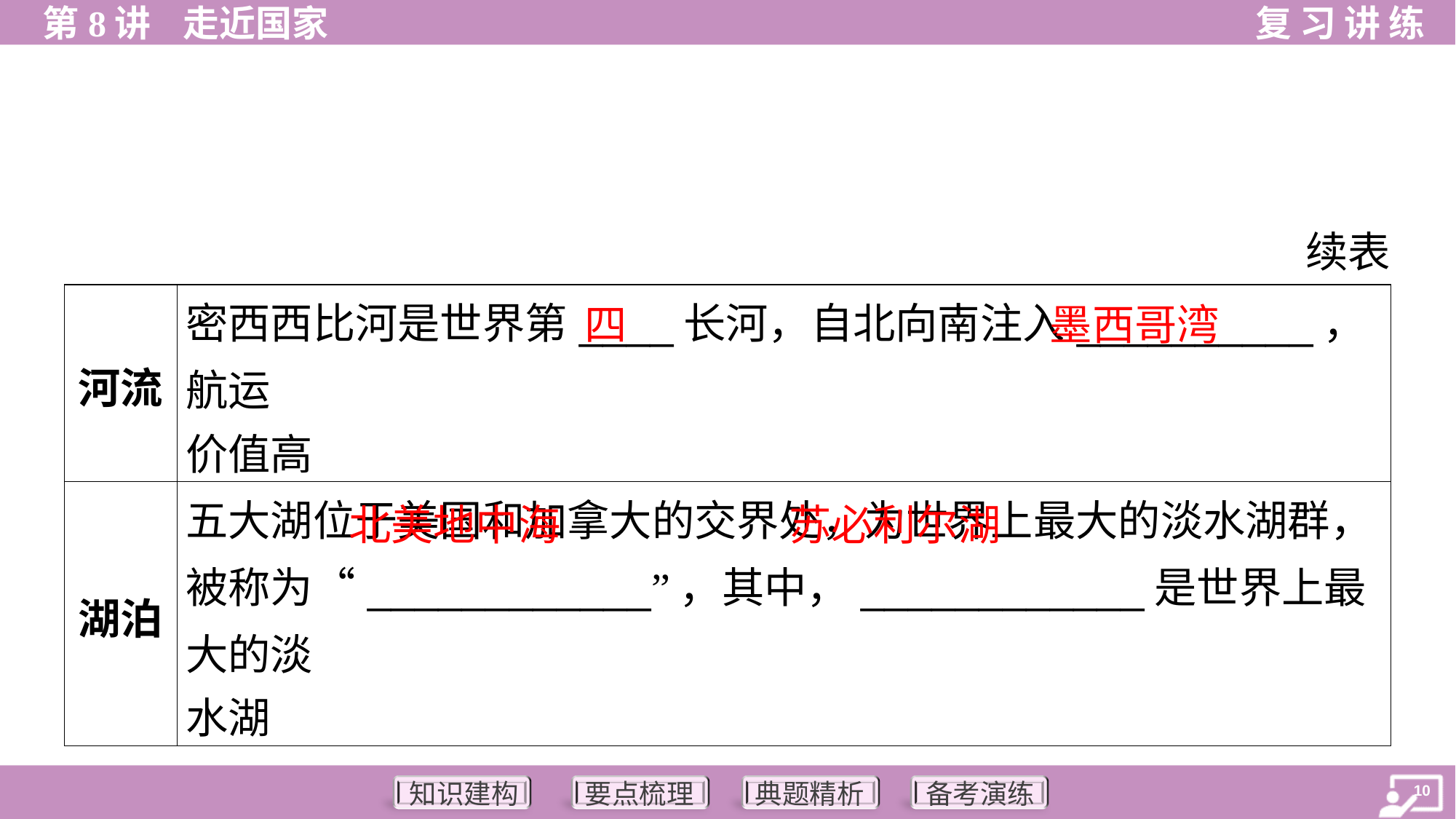

续表
| 河流 | 密西西比河是世界第\_\_\_\_长河，自北向南注入\_\_\_\_\_\_\_\_\_\_，航运 价值高 |
| --- | --- |
| 湖泊 | 五大湖位于美国和加拿大的交界处，为世界上最大的淡水湖群， 被称为“\_\_\_\_\_\_\_\_\_\_\_\_”，其中，\_\_\_\_\_\_\_\_\_\_\_\_是世界上最大的淡 水湖 |
四
墨西哥湾
北美地中海
苏必利尔湖